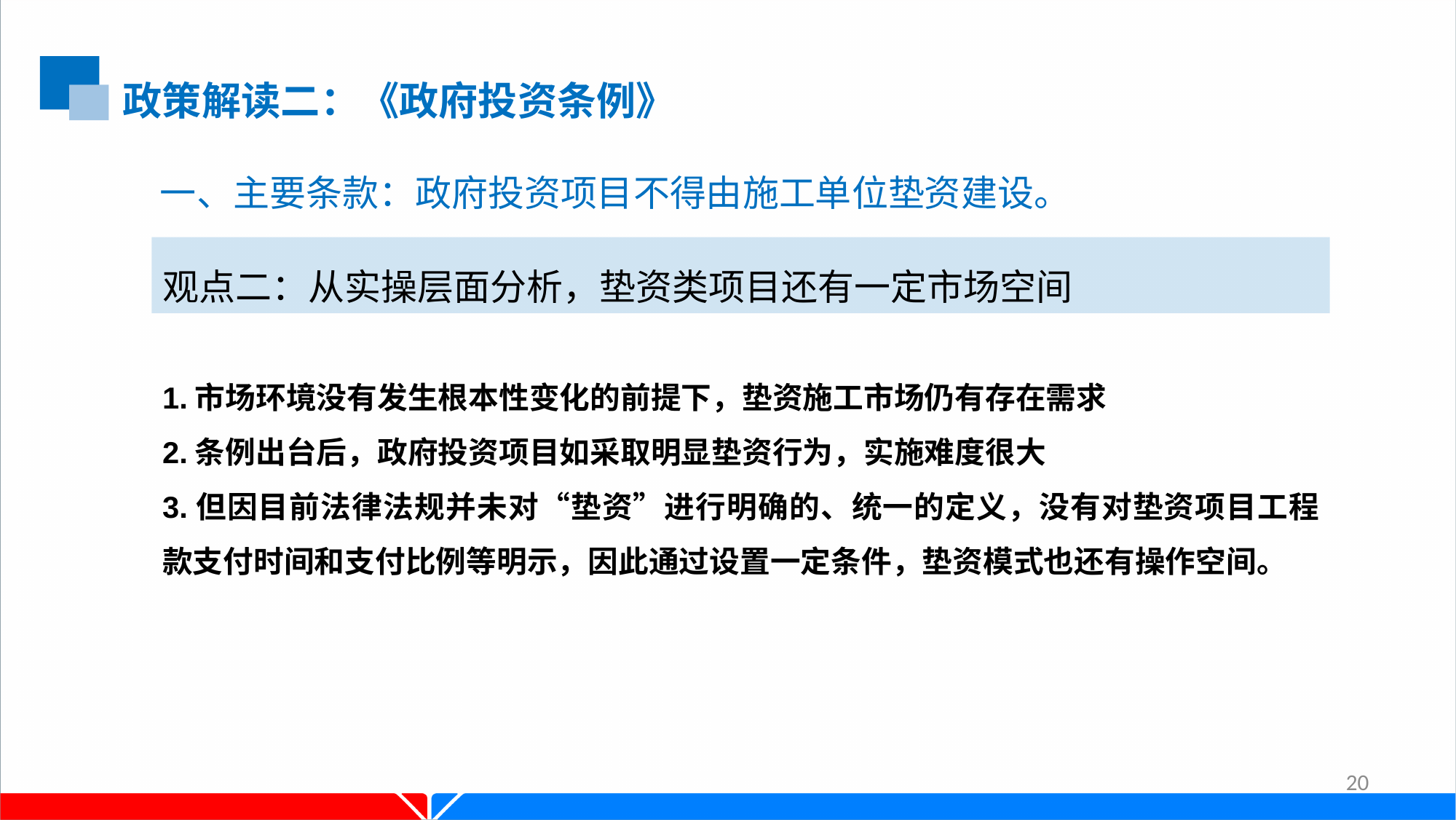

政策解读二：《政府投资条例》

一、主要条款：政府投资项目不得由施工单位垫资建设。
观点二：从实操层面分析，垫资类项目还有一定市场空间
1.市场环境没有发生根本性变化的前提下，垫资施工市场仍有存在需求
2.条例出台后，政府投资项目如采取明显垫资行为，实施难度很大
3.但因目前法律法规并未对“垫资”进行明确的、统一的定义，没有对垫资项目工程款支付时间和支付比例等明示，因此通过设置一定条件，垫资模式也还有操作空间。

20